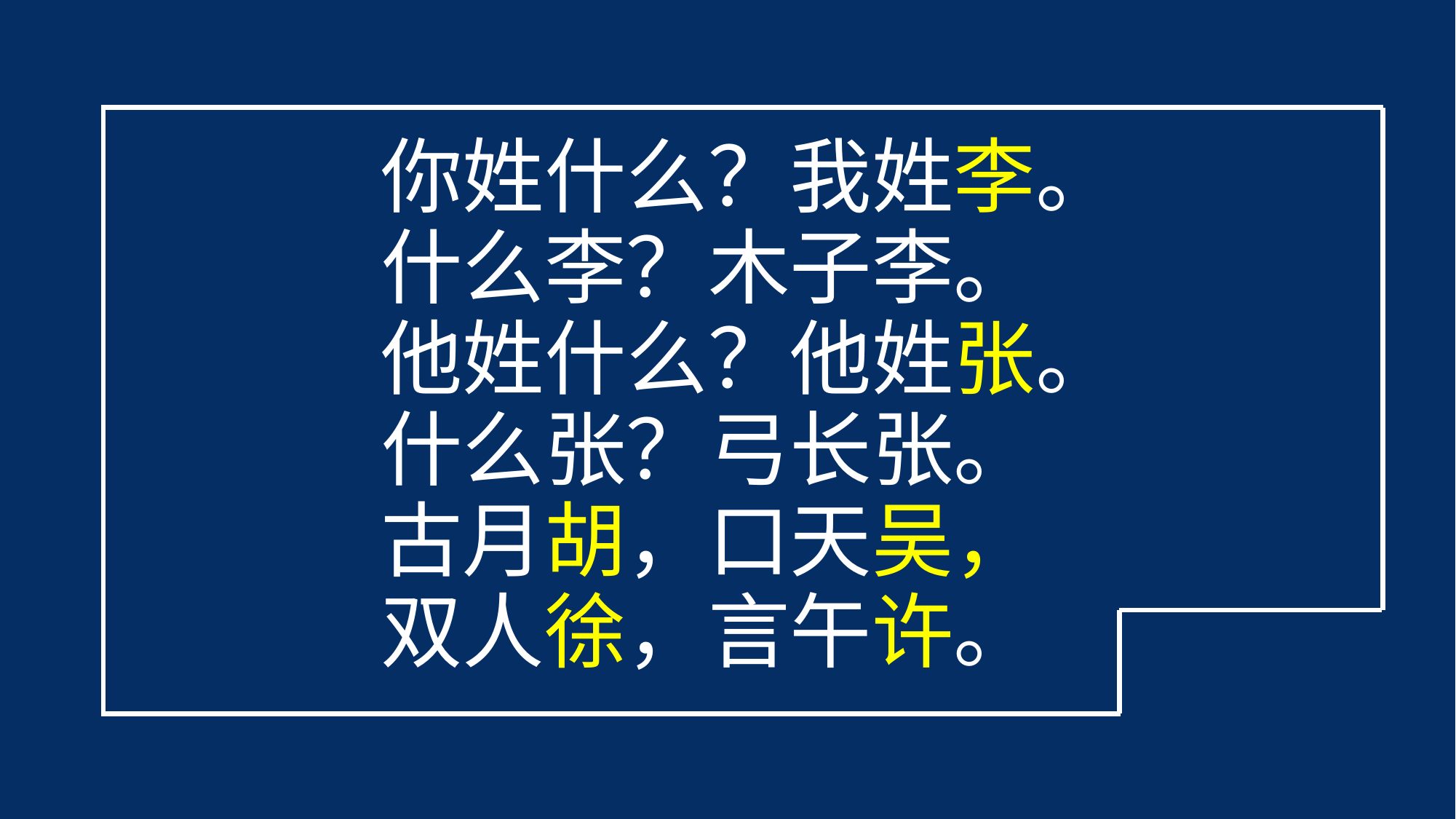

你姓什么？我姓李。

什么李？木子李。

他姓什么？他姓张。

什么张？弓长张。

古月胡，口天吴，

双人徐，言午许。